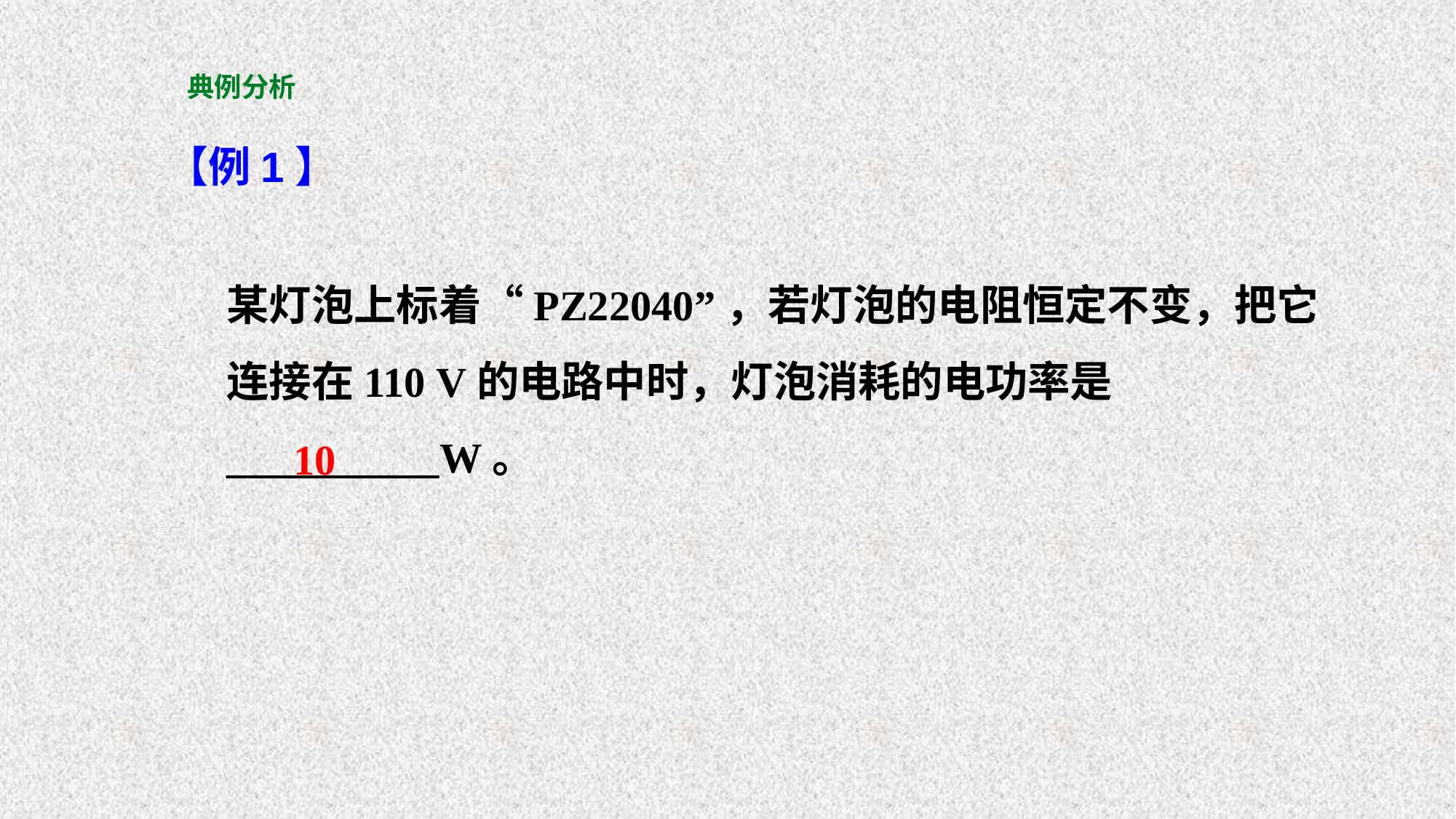

# 典例分析
【例1】
某灯泡上标着“PZ220­40”，若灯泡的电阻恒定不变，把它连接在110 V的电路中时，灯泡消耗的电功率是 __________W。
10